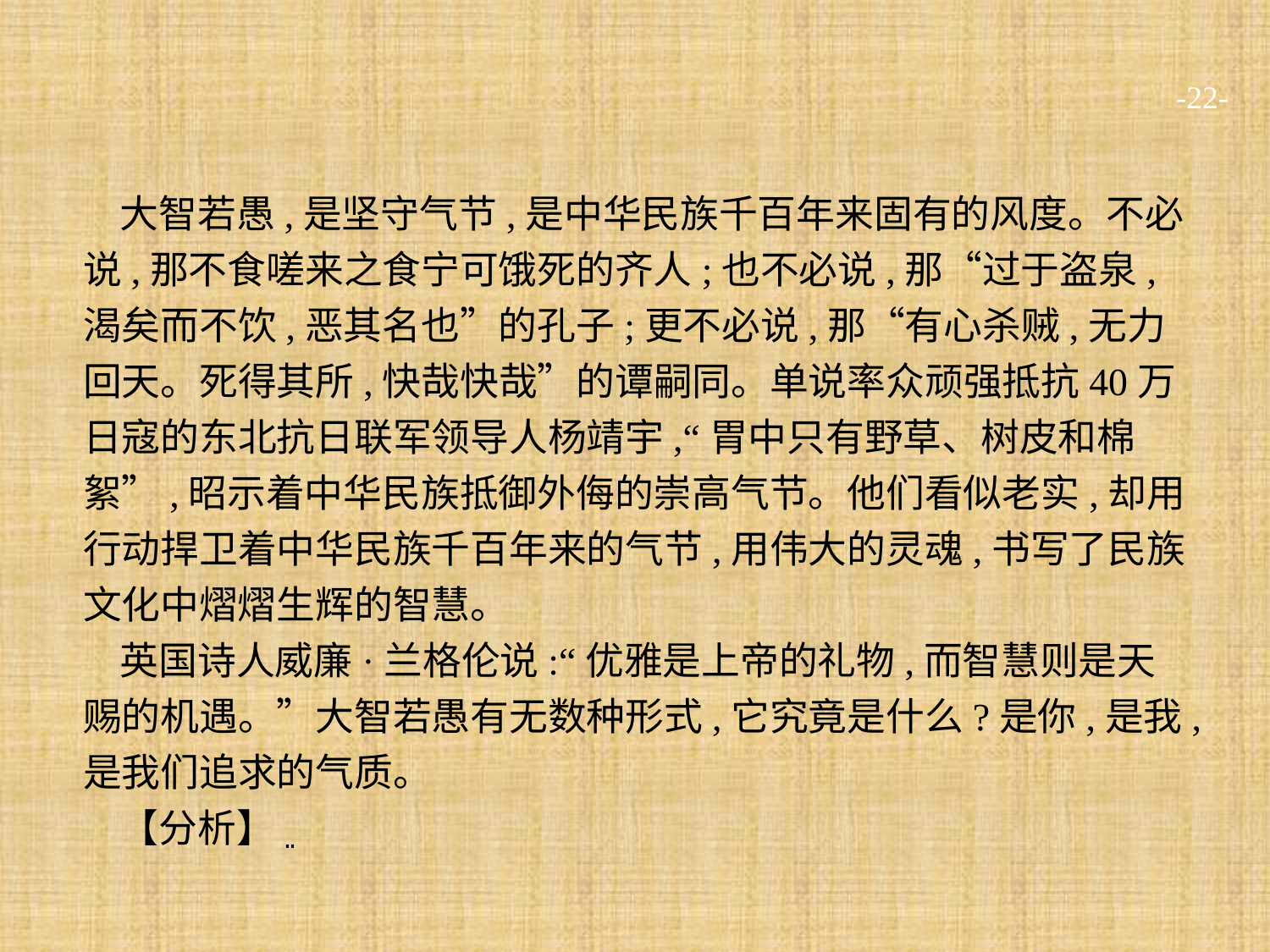

-22-
大智若愚,是坚守气节,是中华民族千百年来固有的风度。不必说,那不食嗟来之食宁可饿死的齐人;也不必说,那“过于盗泉,渴矣而不饮,恶其名也”的孔子;更不必说,那“有心杀贼,无力回天。死得其所,快哉快哉”的谭嗣同。单说率众顽强抵抗40万日寇的东北抗日联军领导人杨靖宇,“胃中只有野草、树皮和棉絮”,昭示着中华民族抵御外侮的崇高气节。他们看似老实,却用行动捍卫着中华民族千百年来的气节,用伟大的灵魂,书写了民族文化中熠熠生辉的智慧。
英国诗人威廉·兰格伦说:“优雅是上帝的礼物,而智慧则是天赐的机遇。”大智若愚有无数种形式,它究竟是什么?是你,是我,是我们追求的气质。
【分析】